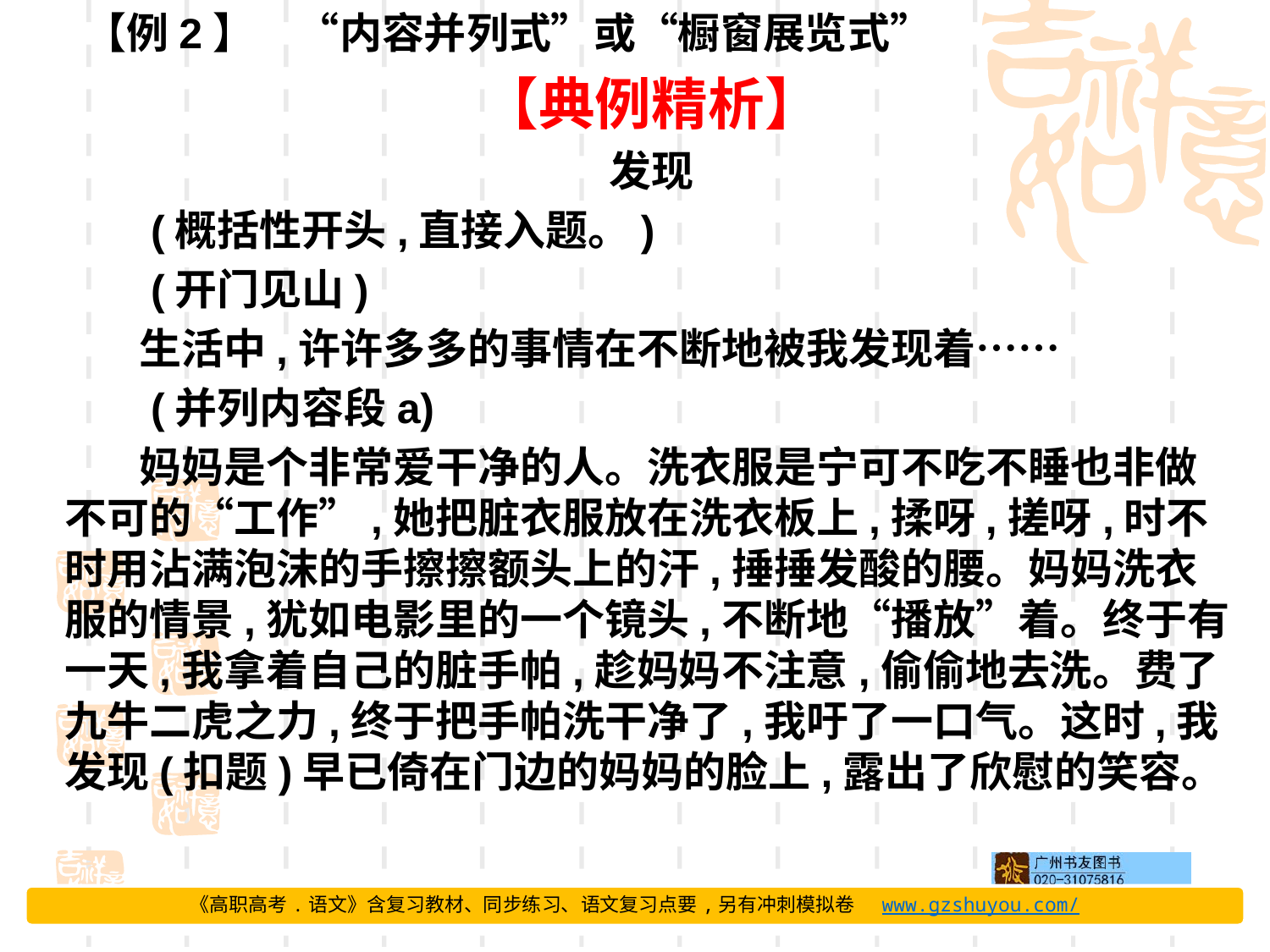

【例2】　“内容并列式”或“橱窗展览式”
【典例精析】
发现
 (概括性开头,直接入题。)
 (开门见山)
生活中,许许多多的事情在不断地被我发现着……
 (并列内容段a)
妈妈是个非常爱干净的人。洗衣服是宁可不吃不睡也非做不可的“工作”,她把脏衣服放在洗衣板上,揉呀,搓呀,时不时用沾满泡沫的手擦擦额头上的汗,捶捶发酸的腰。妈妈洗衣服的情景,犹如电影里的一个镜头,不断地“播放”着。终于有一天,我拿着自己的脏手帕,趁妈妈不注意,偷偷地去洗。费了九牛二虎之力,终于把手帕洗干净了,我吁了一口气。这时,我发现(扣题)早已倚在门边的妈妈的脸上,露出了欣慰的笑容。